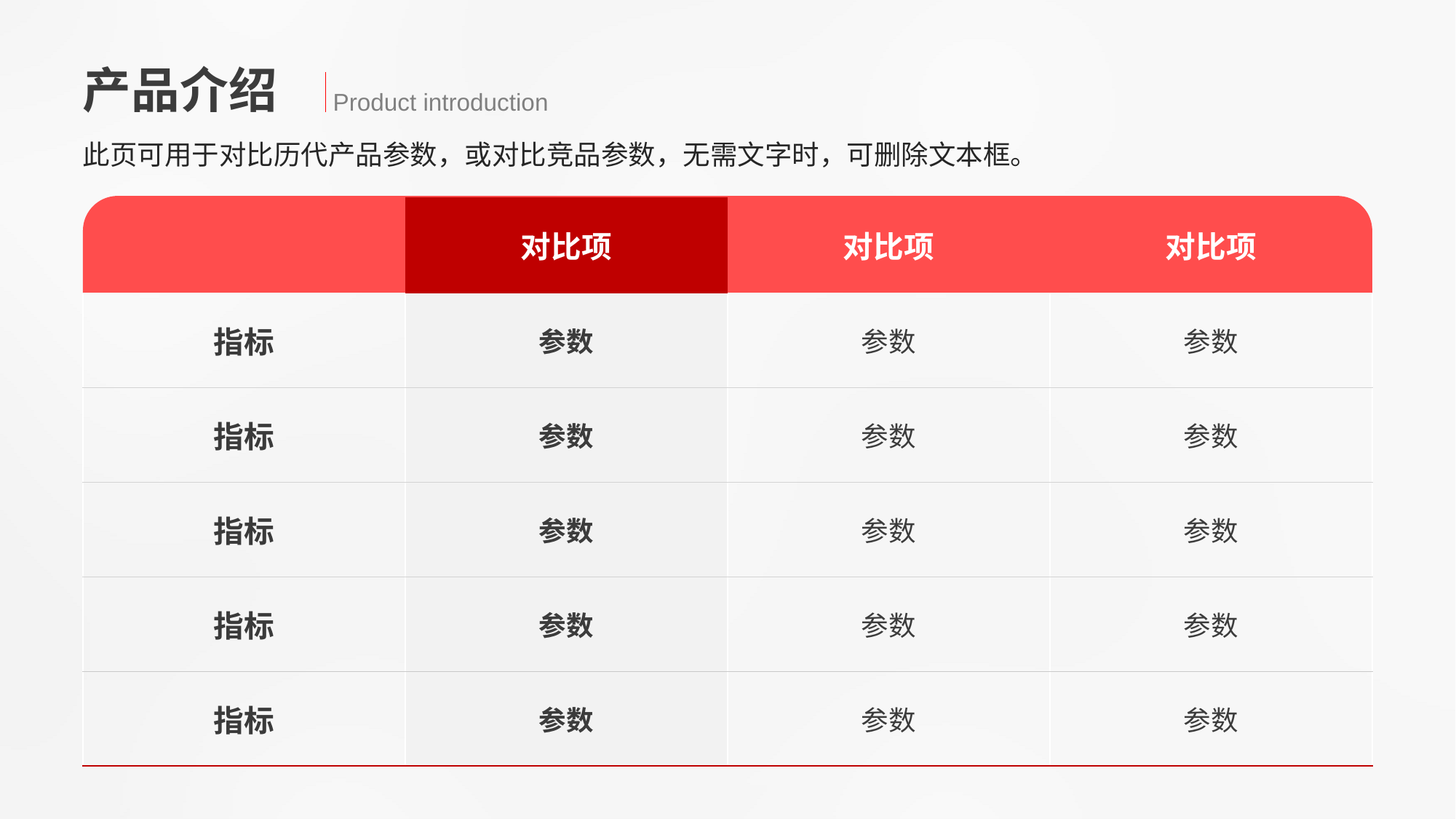

产品介绍
Product introduction
此页可用于对比历代产品参数，或对比竞品参数，无需文字时，可删除文本框。

|  | 对比项 | 对比项 | 对比项 |
| --- | --- | --- | --- |
| 指标 | 参数 | 参数 | 参数 |
| 指标 | 参数 | 参数 | 参数 |
| 指标 | 参数 | 参数 | 参数 |
| 指标 | 参数 | 参数 | 参数 |
| 指标 | 参数 | 参数 | 参数 |